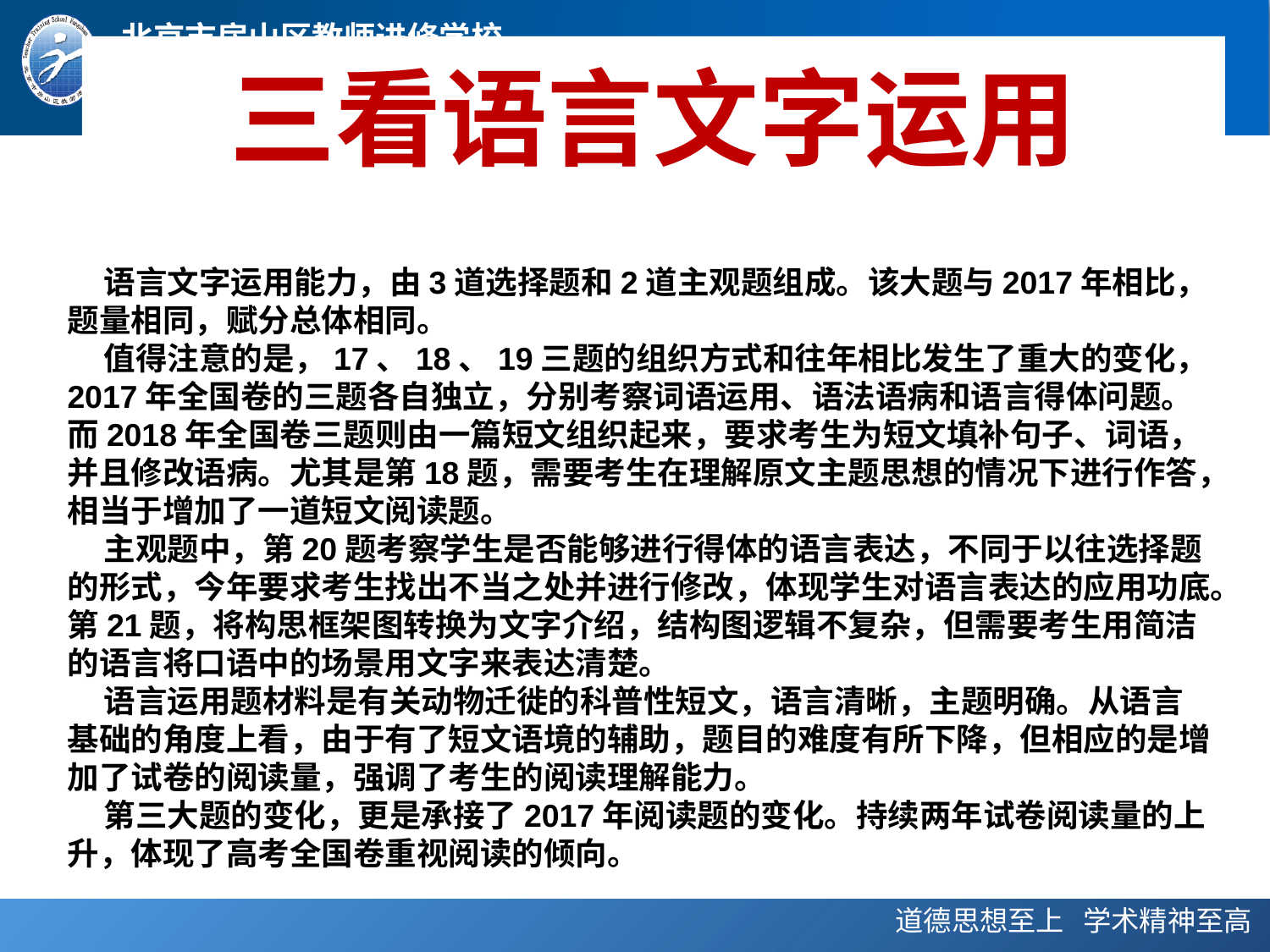

# 三看语言文字运用
    语言文字运用能力，由3道选择题和2道主观题组成。该大题与2017年相比，题量相同，赋分总体相同。
    值得注意的是，17、18、19三题的组织方式和往年相比发生了重大的变化，2017年全国卷的三题各自独立，分别考察词语运用、语法语病和语言得体问题。而2018年全国卷三题则由一篇短文组织起来，要求考生为短文填补句子、词语，并且修改语病。尤其是第18题，需要考生在理解原文主题思想的情况下进行作答，相当于增加了一道短文阅读题。
    主观题中，第20题考察学生是否能够进行得体的语言表达，不同于以往选择题的形式，今年要求考生找出不当之处并进行修改，体现学生对语言表达的应用功底。第21题，将构思框架图转换为文字介绍，结构图逻辑不复杂，但需要考生用简洁的语言将口语中的场景用文字来表达清楚。
    语言运用题材料是有关动物迁徙的科普性短文，语言清晰，主题明确。从语言基础的角度上看，由于有了短文语境的辅助，题目的难度有所下降，但相应的是增加了试卷的阅读量，强调了考生的阅读理解能力。
    第三大题的变化，更是承接了2017年阅读题的变化。持续两年试卷阅读量的上升，体现了高考全国卷重视阅读的倾向。